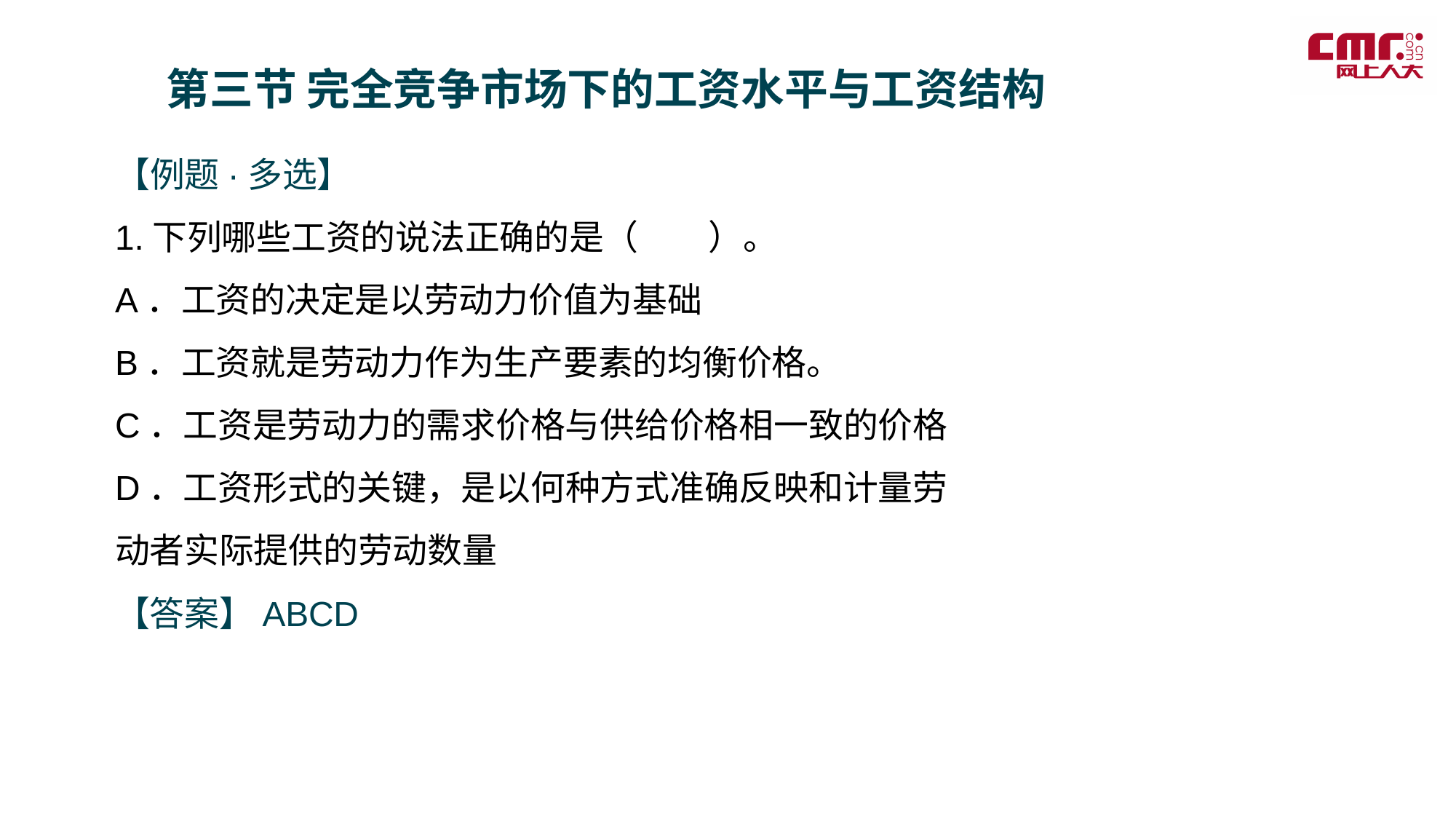

第三节 完全竞争市场下的工资水平与工资结构
【例题·多选】
1.下列哪些工资的说法正确的是（　　）。
A．工资的决定是以劳动力价值为基础
B．工资就是劳动力作为生产要素的均衡价格。
C．工资是劳动力的需求价格与供给价格相一致的价格
D．工资形式的关键，是以何种方式准确反映和计量劳动者实际提供的劳动数量
【答案】ABCD